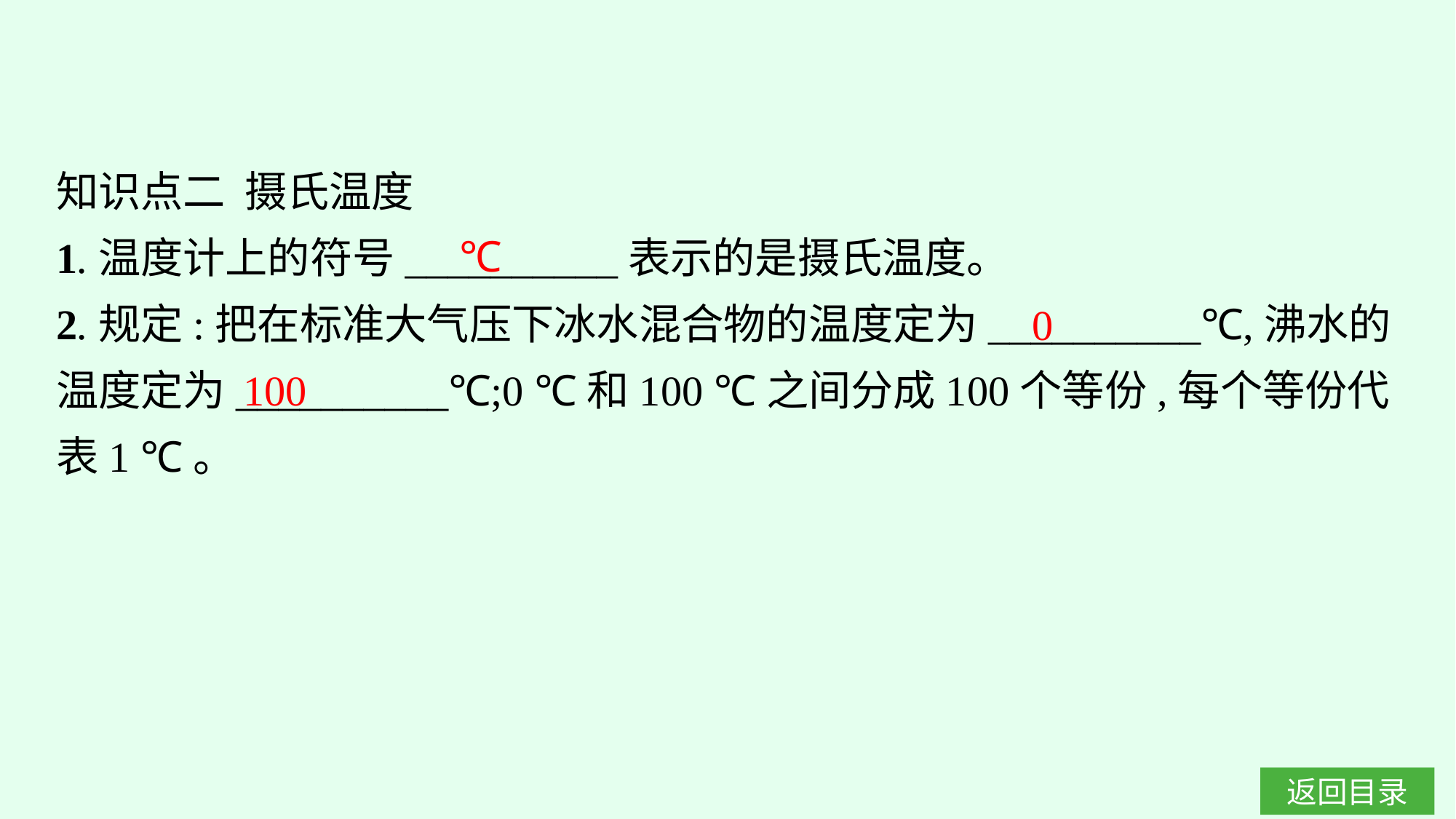

知识点二  摄氏温度
1.温度计上的符号__________表示的是摄氏温度。
2.规定:把在标准大气压下冰水混合物的温度定为__________℃,沸水的温度定为__________℃;0 ℃和100 ℃之间分成100个等份,每个等份代表1 ℃。
℃
0
100